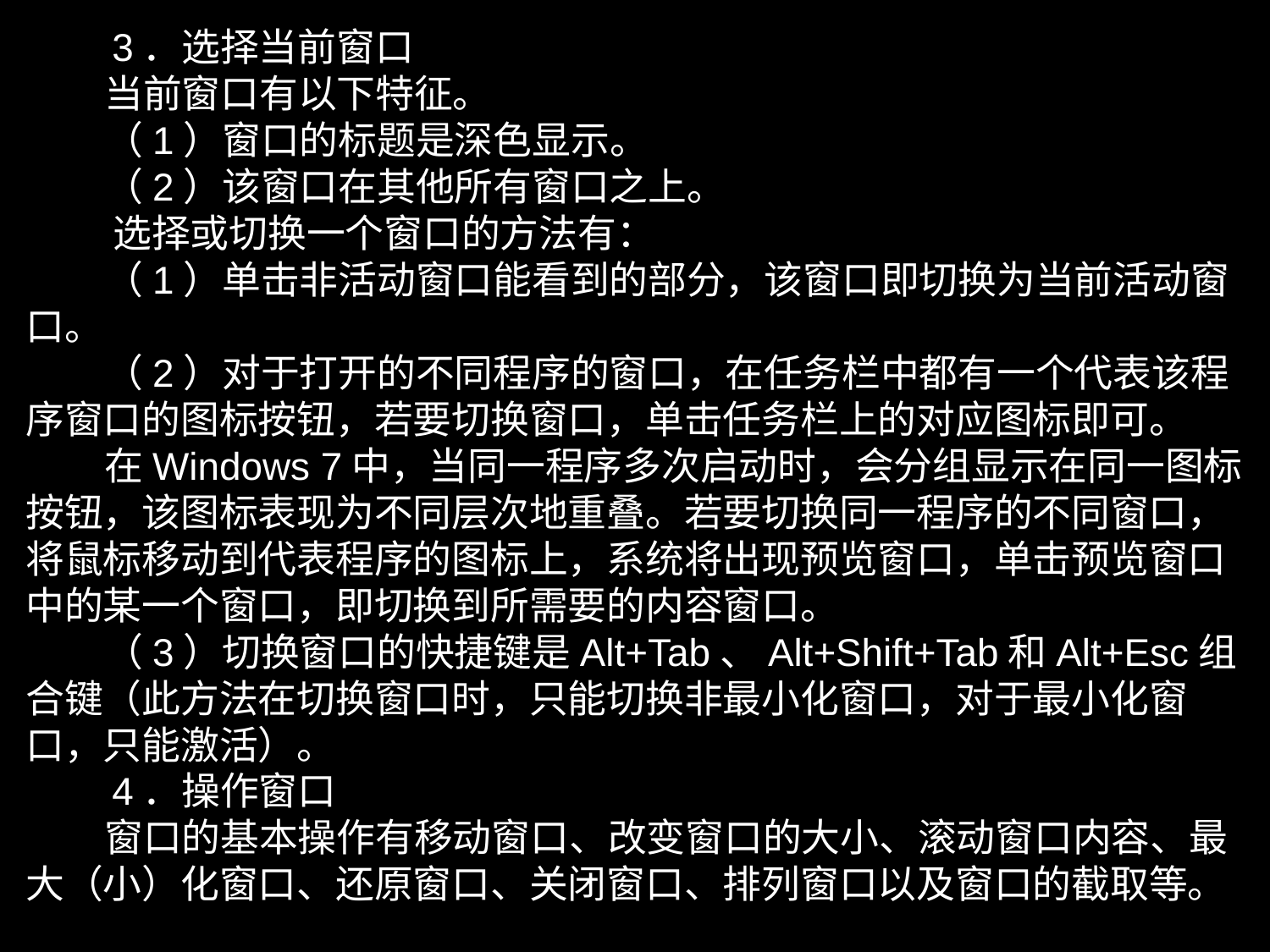

3．选择当前窗口
        当前窗口有以下特征。
        （1）窗口的标题是深色显示。
        （2）该窗口在其他所有窗口之上。
         选择或切换一个窗口的方法有：
        （1）单击非活动窗口能看到的部分，该窗口即切换为当前活动窗口。
        （2）对于打开的不同程序的窗口，在任务栏中都有一个代表该程序窗口的图标按钮，若要切换窗口，单击任务栏上的对应图标即可。
        在Windows 7中，当同一程序多次启动时，会分组显示在同一图标按钮，该图标表现为不同层次地重叠。若要切换同一程序的不同窗口，将鼠标移动到代表程序的图标上，系统将出现预览窗口，单击预览窗口中的某一个窗口，即切换到所需要的内容窗口。
        （3）切换窗口的快捷键是Alt+Tab、Alt+Shift+Tab和Alt+Esc组合键（此方法在切换窗口时，只能切换非最小化窗口，对于最小化窗口，只能激活）。
        4．操作窗口
        窗口的基本操作有移动窗口、改变窗口的大小、滚动窗口内容、最大（小）化窗口、还原窗口、关闭窗口、排列窗口以及窗口的截取等。